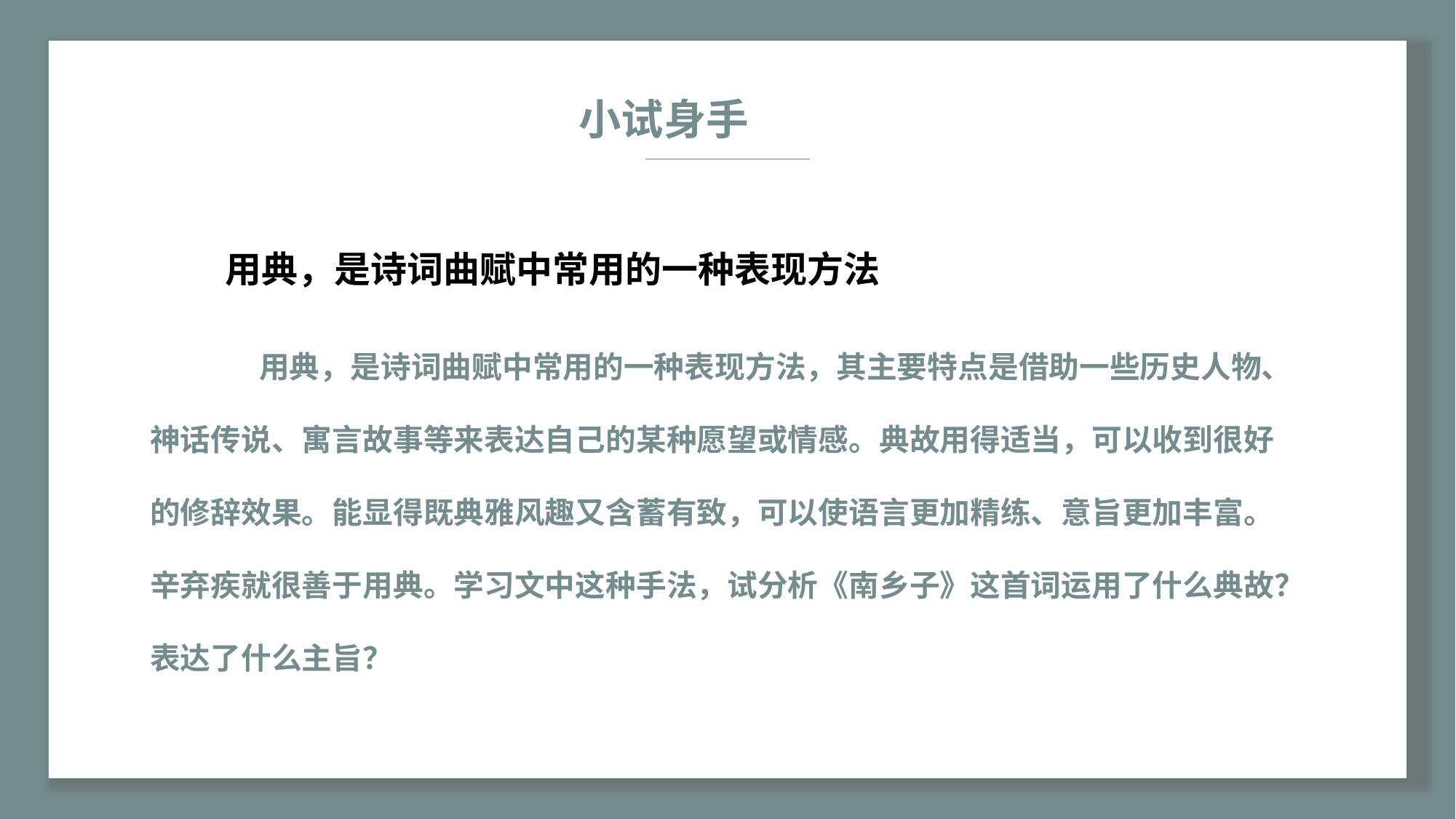

小试身手
用典，是诗词曲赋中常用的一种表现方法
	用典，是诗词曲赋中常用的一种表现方法，其主要特点是借助一些历史人物、神话传说、寓言故事等来表达自己的某种愿望或情感。典故用得适当，可以收到很好的修辞效果。能显得既典雅风趣又含蓄有致，可以使语言更加精练、意旨更加丰富。辛弃疾就很善于用典。学习文中这种手法，试分析《南乡子》这首词运用了什么典故？表达了什么主旨？